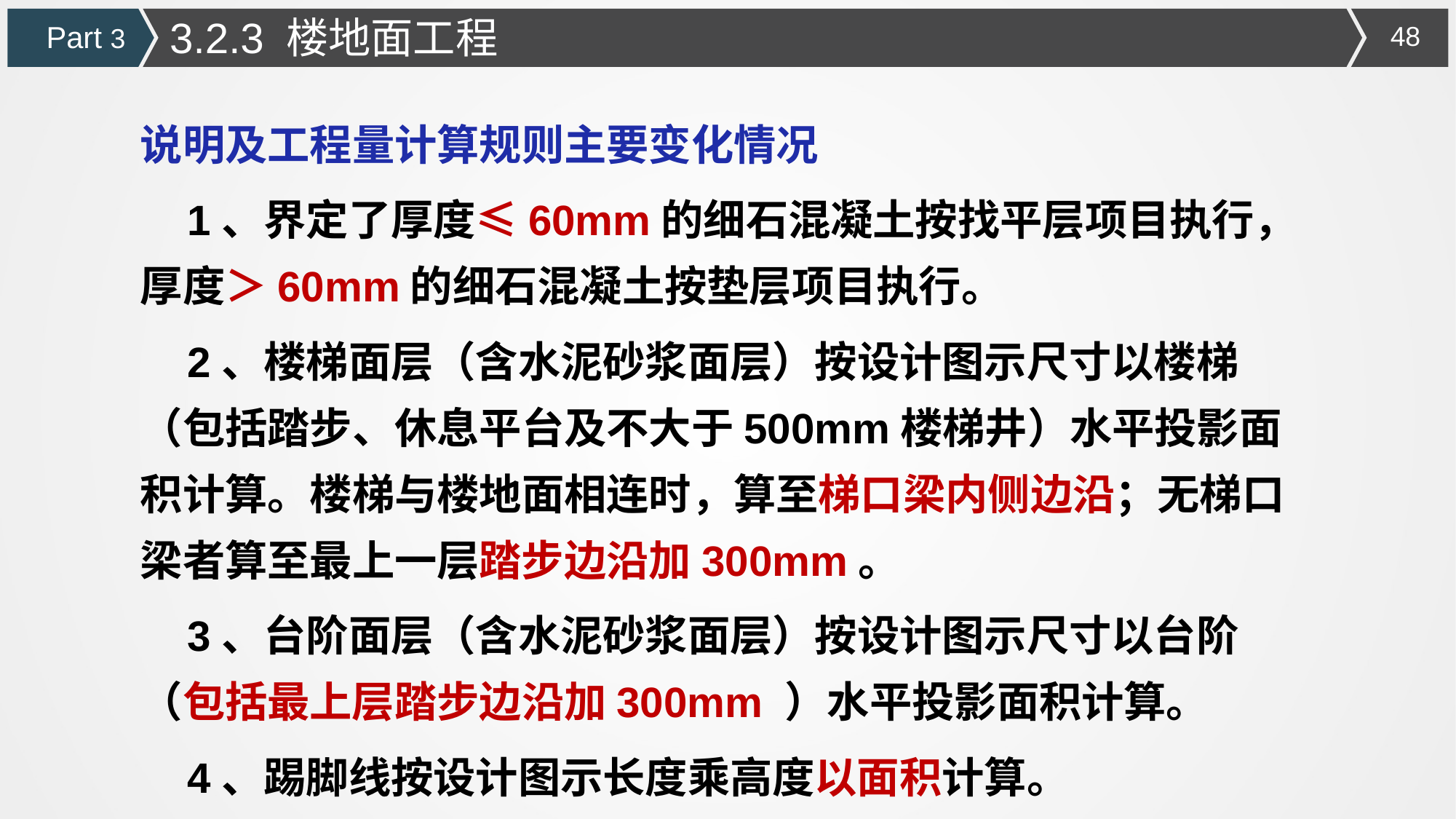

3.2.3 楼地面工程
Part 3
说明及工程量计算规则主要变化情况
    1、界定了厚度≤60mm的细石混凝土按找平层项目执行，厚度＞60mm的细石混凝土按垫层项目执行。
    2、楼梯面层（含水泥砂浆面层）按设计图示尺寸以楼梯（包括踏步、休息平台及不大于500mm楼梯井）水平投影面积计算。楼梯与楼地面相连时，算至梯口梁内侧边沿；无梯口梁者算至最上一层踏步边沿加300mm。
    3、台阶面层（含水泥砂浆面层）按设计图示尺寸以台阶（包括最上层踏步边沿加300mm ）水平投影面积计算。
    4、踢脚线按设计图示长度乘高度以面积计算。